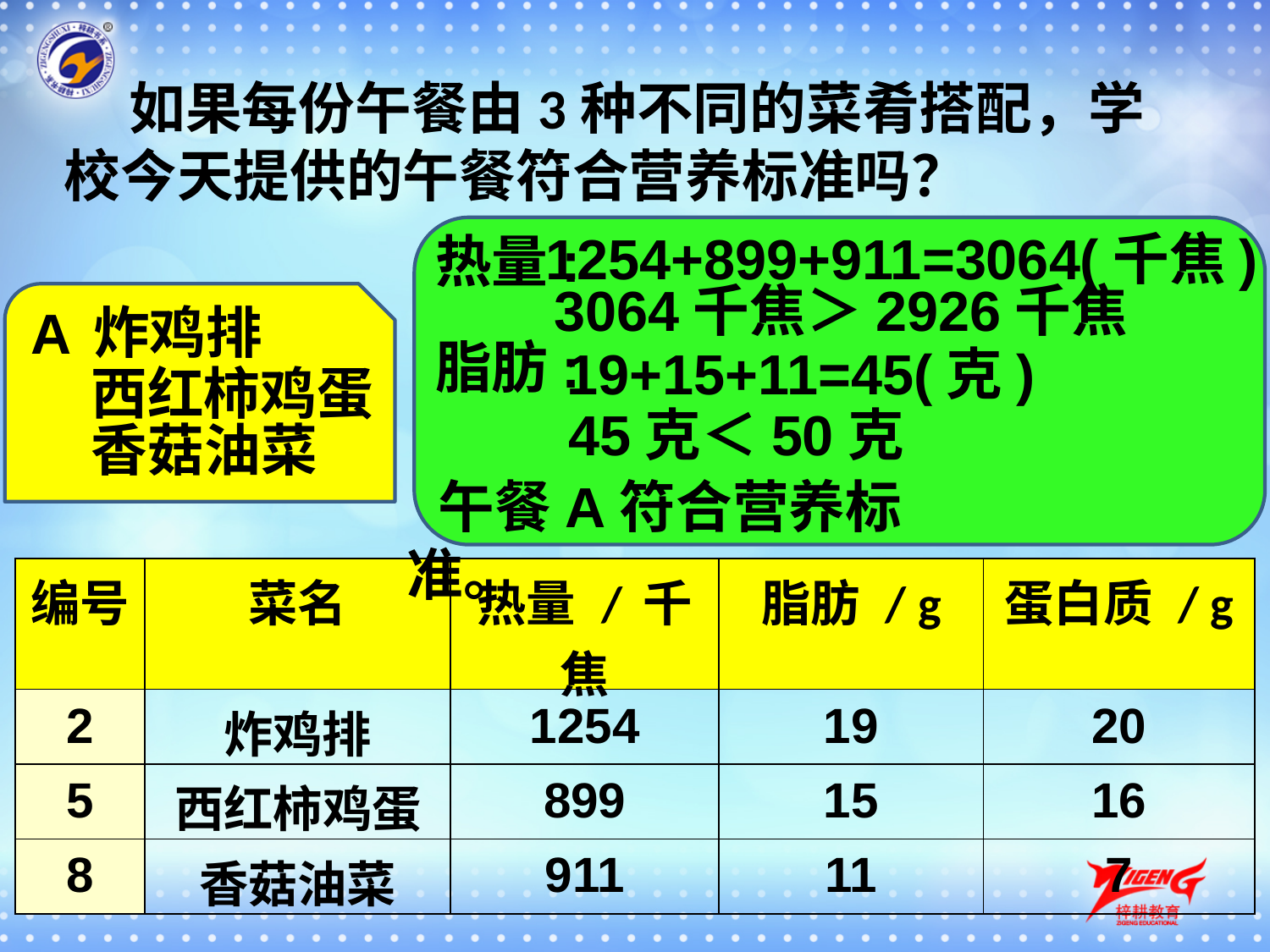

如果每份午餐由3种不同的菜肴搭配，学校今天提供的午餐符合营养标准吗？

1254+899+911=3064(千焦)
热量:
3064千焦＞2926千焦

炸鸡排
A
脂肪:
19+15+11=45(克)
西红柿鸡蛋
45克＜50克
香菇油菜
午餐A符合营养标准。
| 编号 | 菜名 | 热量 / 千焦 | 脂肪 / g | 蛋白质 / g |
| --- | --- | --- | --- | --- |
| 2 | 炸鸡排 | 1254 | 19 | 20 |
| 5 | 西红柿鸡蛋 | 899 | 15 | 16 |
| 8 | 香菇油菜 | 911 | 11 | 7 |